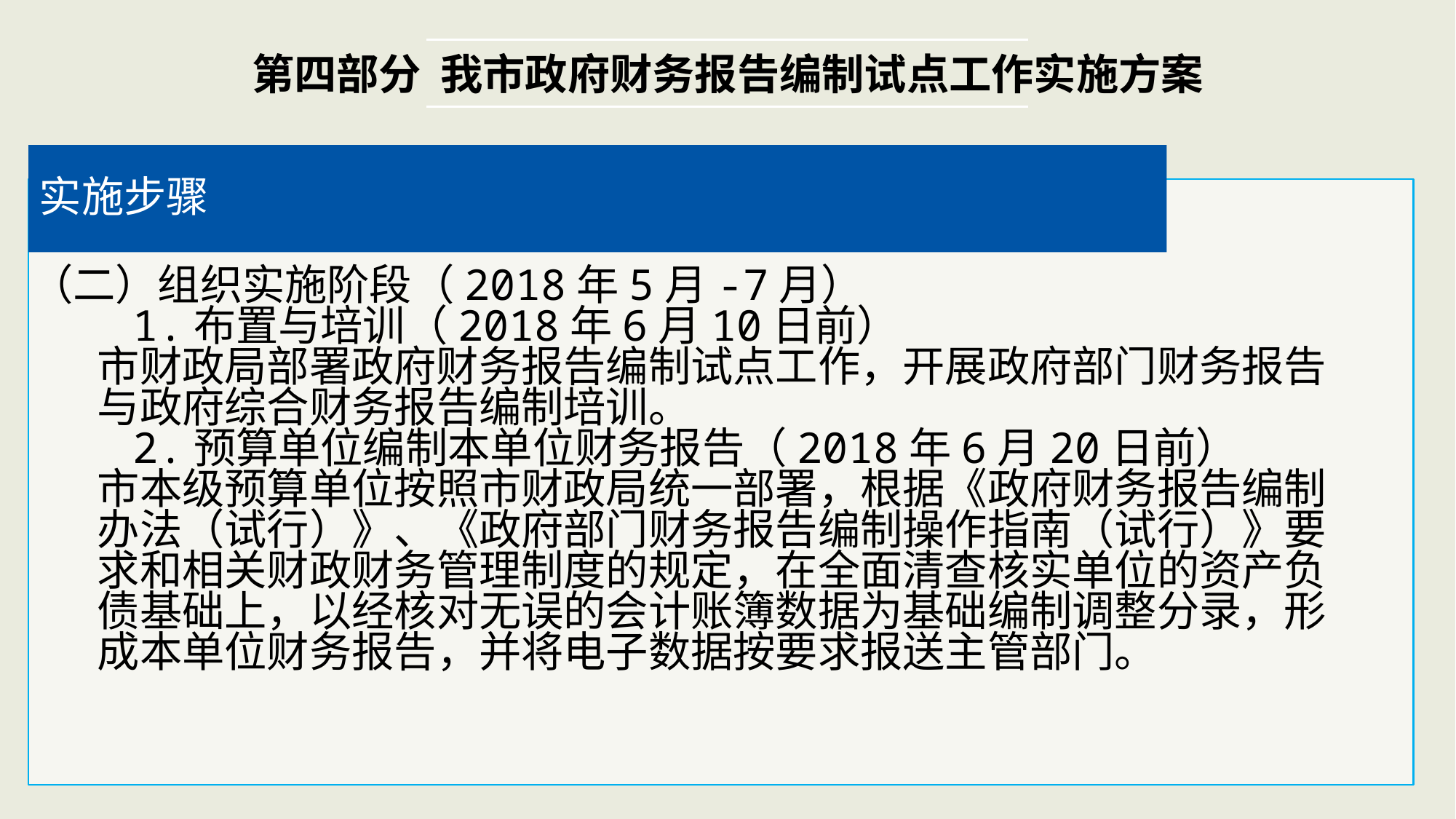

第四部分  我市政府财务报告编制试点工作实施方案

实施步骤

（二）组织实施阶段（2018年5月-7月）
    1.布置与培训（2018年6月10日前）
      市财政局部署政府财务报告编制试点工作，开展政府部门财务报告
      与政府综合财务报告编制培训。
    2.预算单位编制本单位财务报告（2018年6月20日前）
      市本级预算单位按照市财政局统一部署，根据《政府财务报告编制
      办法（试行）》、《政府部门财务报告编制操作指南（试行）》要
      求和相关财政财务管理制度的规定，在全面清查核实单位的资产负
      债基础上，以经核对无误的会计账簿数据为基础编制调整分录，形
      成本单位财务报告，并将电子数据按要求报送主管部门。
125